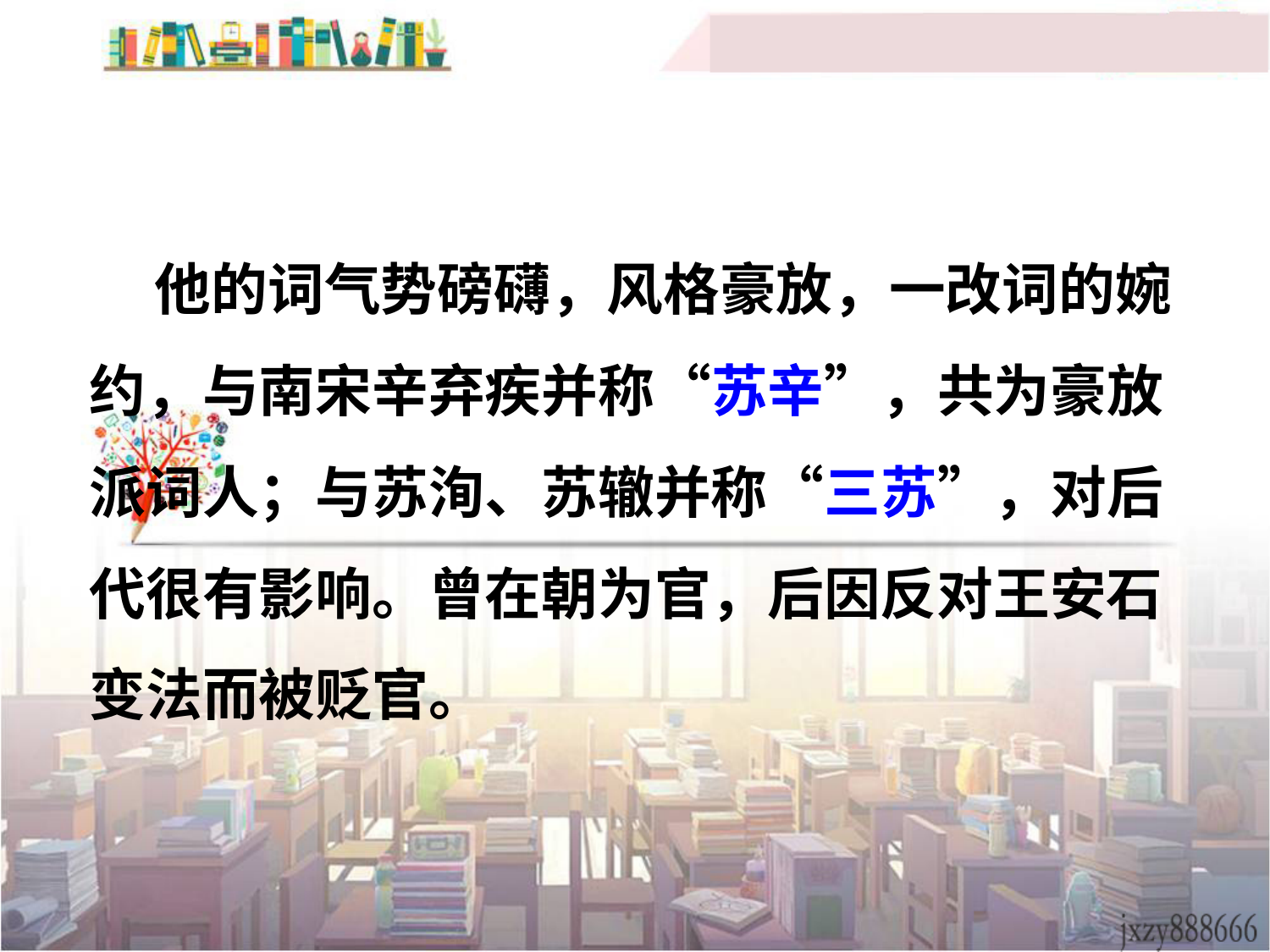

他的词气势磅礴，风格豪放，一改词的婉约，与南宋辛弃疾并称“苏辛”，共为豪放派词人；与苏洵、苏辙并称“三苏”，对后代很有影响。曾在朝为官，后因反对王安石变法而被贬官。